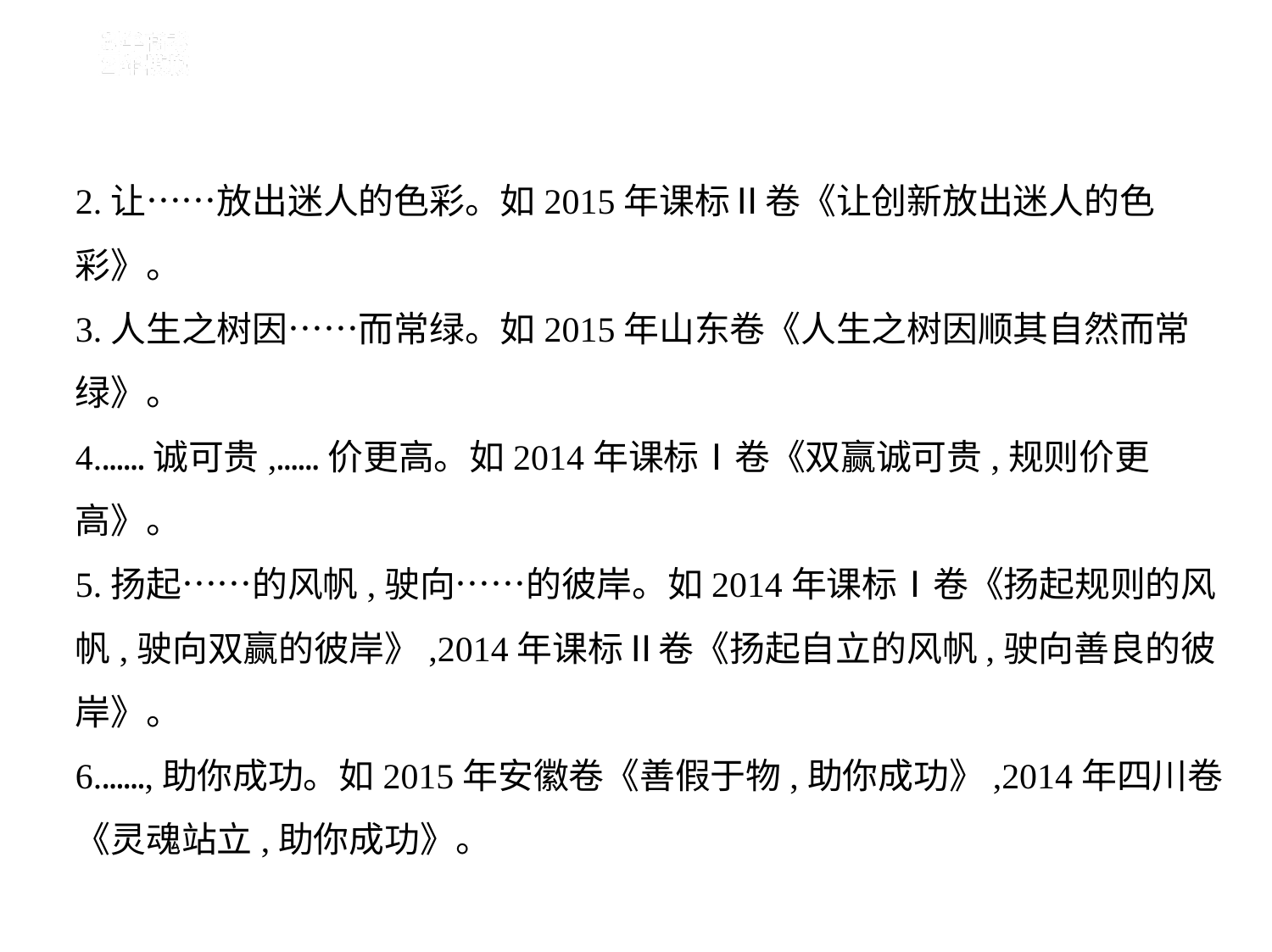

2.让……放出迷人的色彩。如2015年课标Ⅱ卷《让创新放出迷人的色
彩》。
3.人生之树因……而常绿。如2015年山东卷《人生之树因顺其自然而常
绿》。
4.……诚可贵,……价更高。如2014年课标Ⅰ卷《双赢诚可贵,规则价更
高》。
5.扬起……的风帆,驶向……的彼岸。如2014年课标Ⅰ卷《扬起规则的风
帆,驶向双赢的彼岸》,2014年课标Ⅱ卷《扬起自立的风帆,驶向善良的彼
岸》。
6.……,助你成功。如2015年安徽卷《善假于物,助你成功》,2014年四川卷
《灵魂站立,助你成功》。